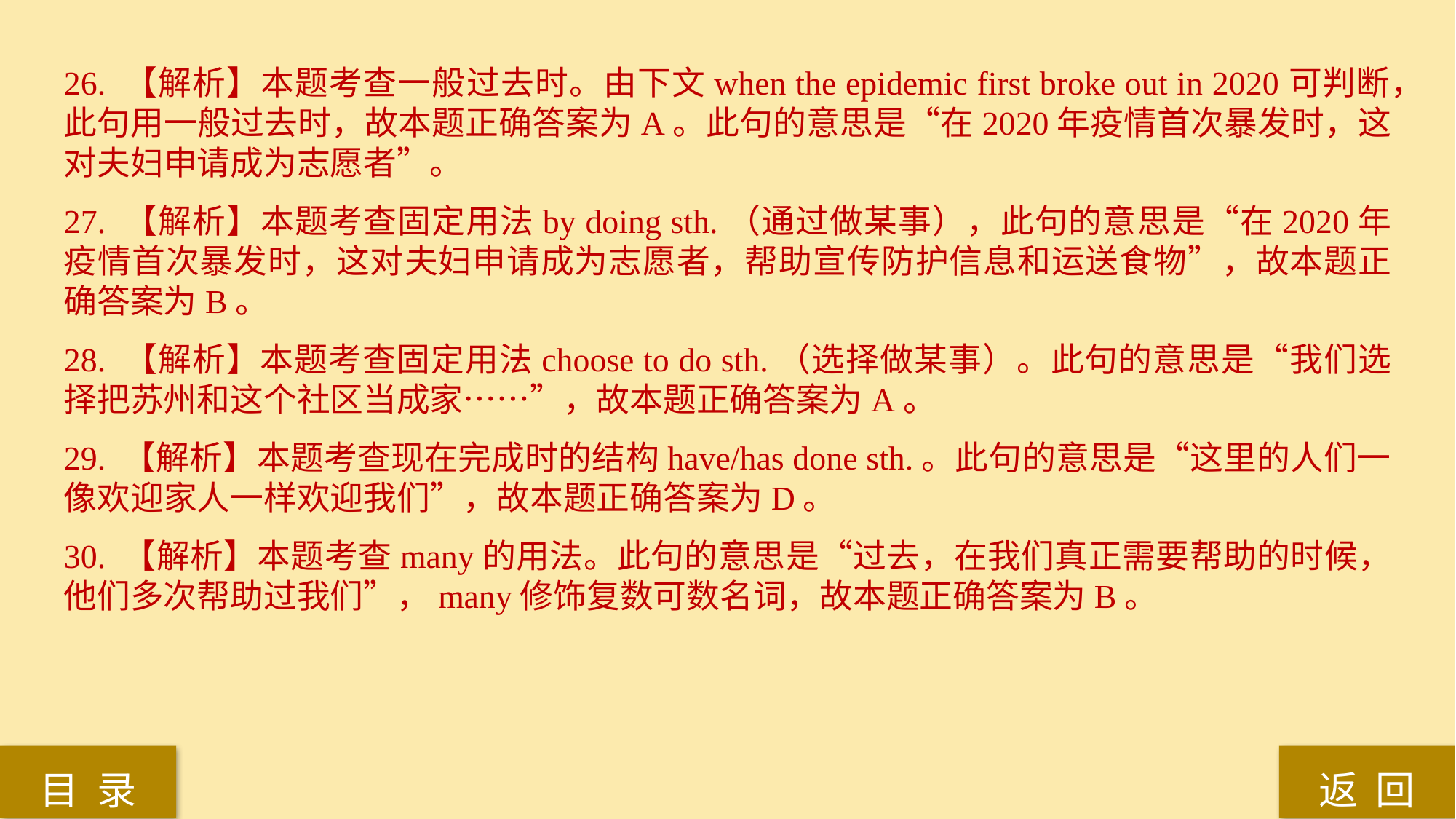

26. 【解析】本题考查一般过去时。由下文when the epidemic first broke out in 2020可判断，此句用一般过去时，故本题正确答案为A。此句的意思是“在2020年疫情首次暴发时，这对夫妇申请成为志愿者”。
27. 【解析】本题考查固定用法by doing sth.（通过做某事），此句的意思是“在2020年疫情首次暴发时，这对夫妇申请成为志愿者，帮助宣传防护信息和运送食物”，故本题正确答案为B。
28. 【解析】本题考查固定用法choose to do sth.（选择做某事）。此句的意思是“我们选择把苏州和这个社区当成家……”，故本题正确答案为A。
29. 【解析】本题考查现在完成时的结构have/has done sth.。此句的意思是“这里的人们一像欢迎家人一样欢迎我们”，故本题正确答案为D。
30. 【解析】本题考查many的用法。此句的意思是“过去，在我们真正需要帮助的时候，他们多次帮助过我们”，many修饰复数可数名词，故本题正确答案为B。
返  回